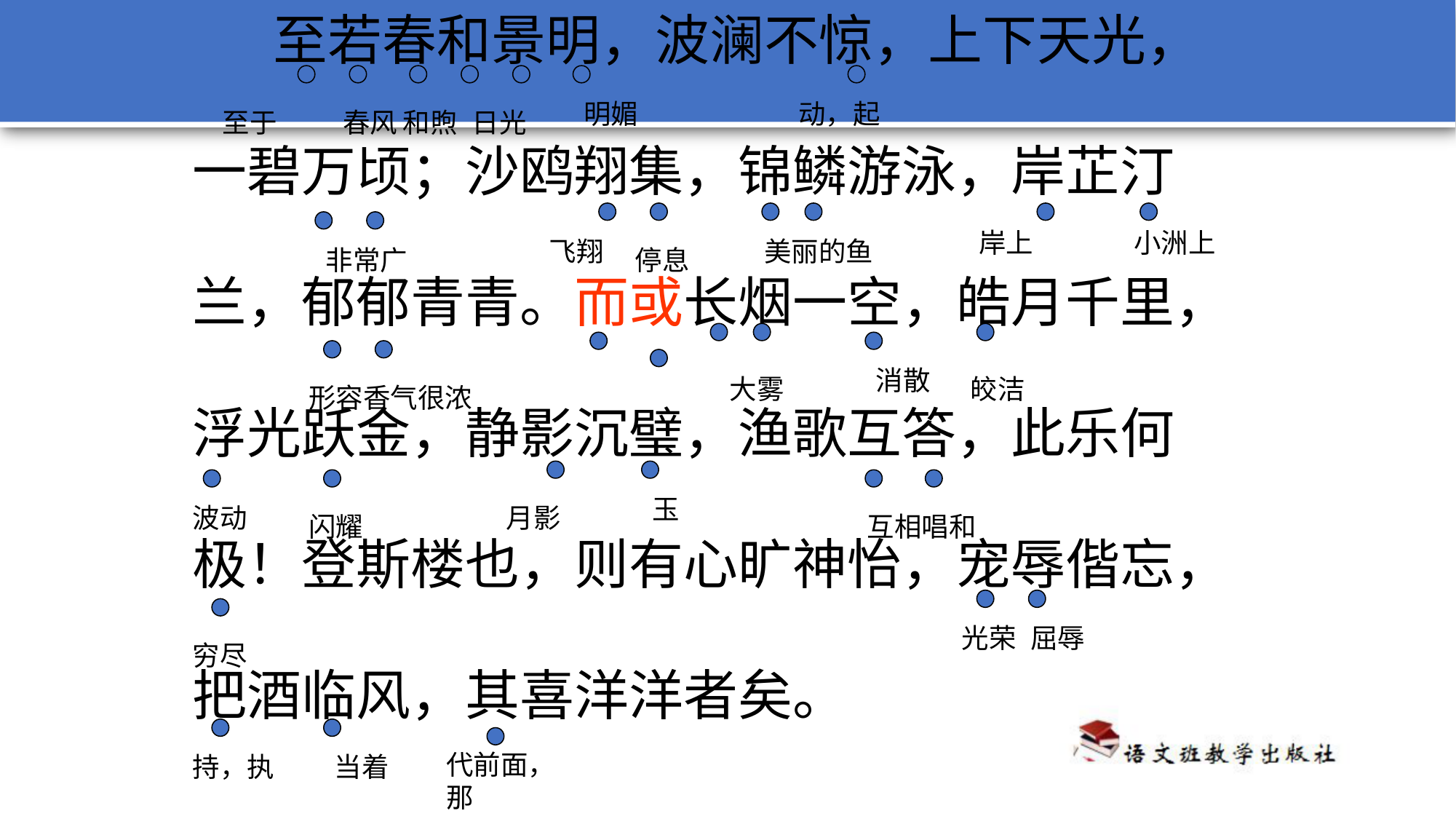

至若春和景明，波澜不惊，上下天光，

一碧万顷；沙鸥翔集，锦鳞游泳，岸芷汀

兰，郁郁青青。而或长烟一空，皓月千里，

浮光跃金，静影沉璧，渔歌互答，此乐何

极！登斯楼也，则有心旷神怡，宠辱偕忘，

把酒临风，其喜洋洋者矣。

明媚
动，起
至于
春风
和煦
日光

岸上
小洲上
飞翔
美丽的鱼
非常广
停息

消散
大雾
皎洁
形容香气很浓

玉
波动
月影
闪耀
互相唱和

光荣
屈辱
穷尽

代前面，那
持，执
当着